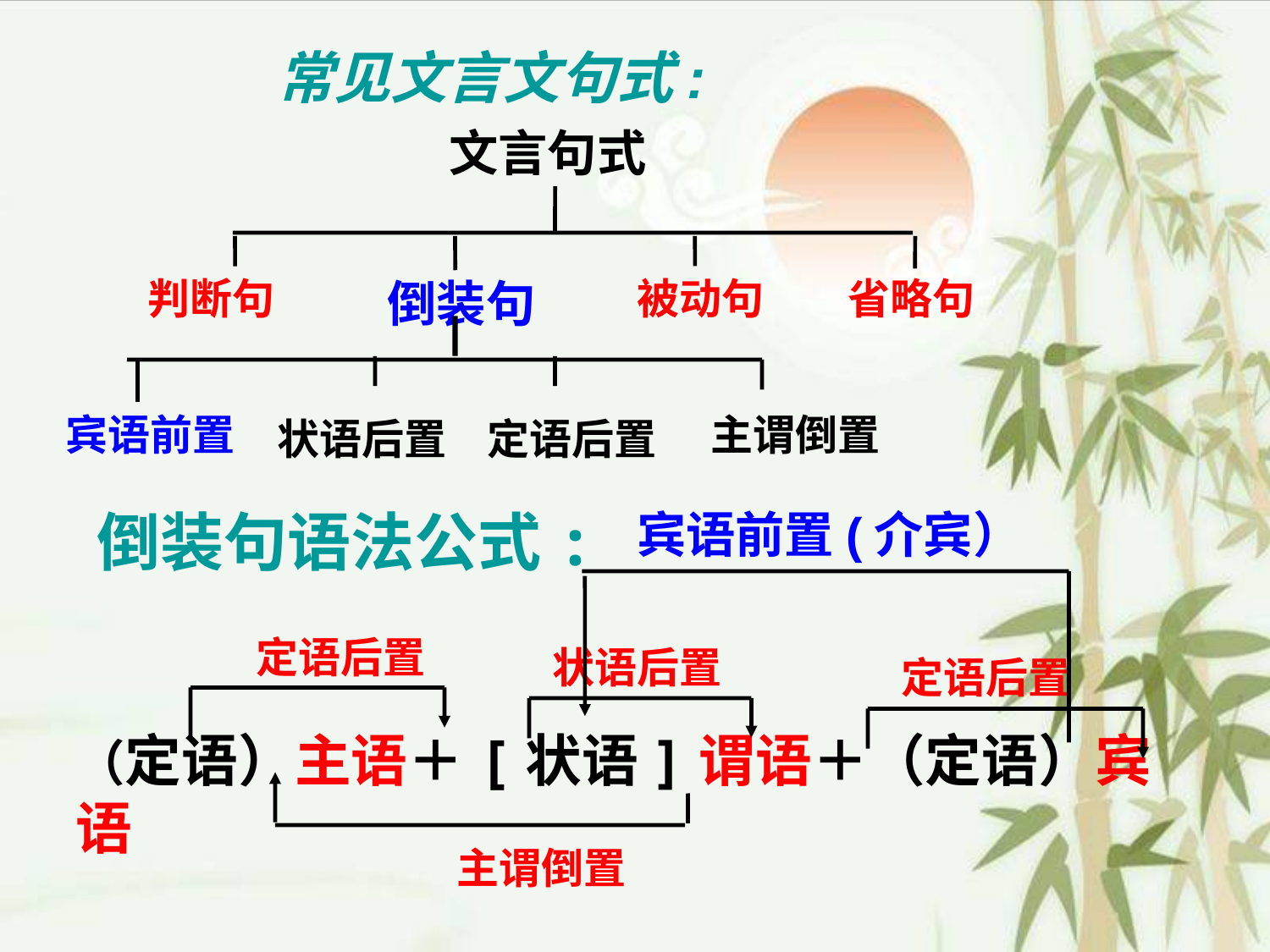

常见文言文句式:
　　文言句式

判断句
倒装句
被动句
省略句

宾语前置
主谓倒置
状语后置
定语后置
倒装句语法公式:
宾语前置(介宾）

定语后置
状语后置
定语后置

（定语）主语＋[状语]谓语＋（定语）宾语

主谓倒置